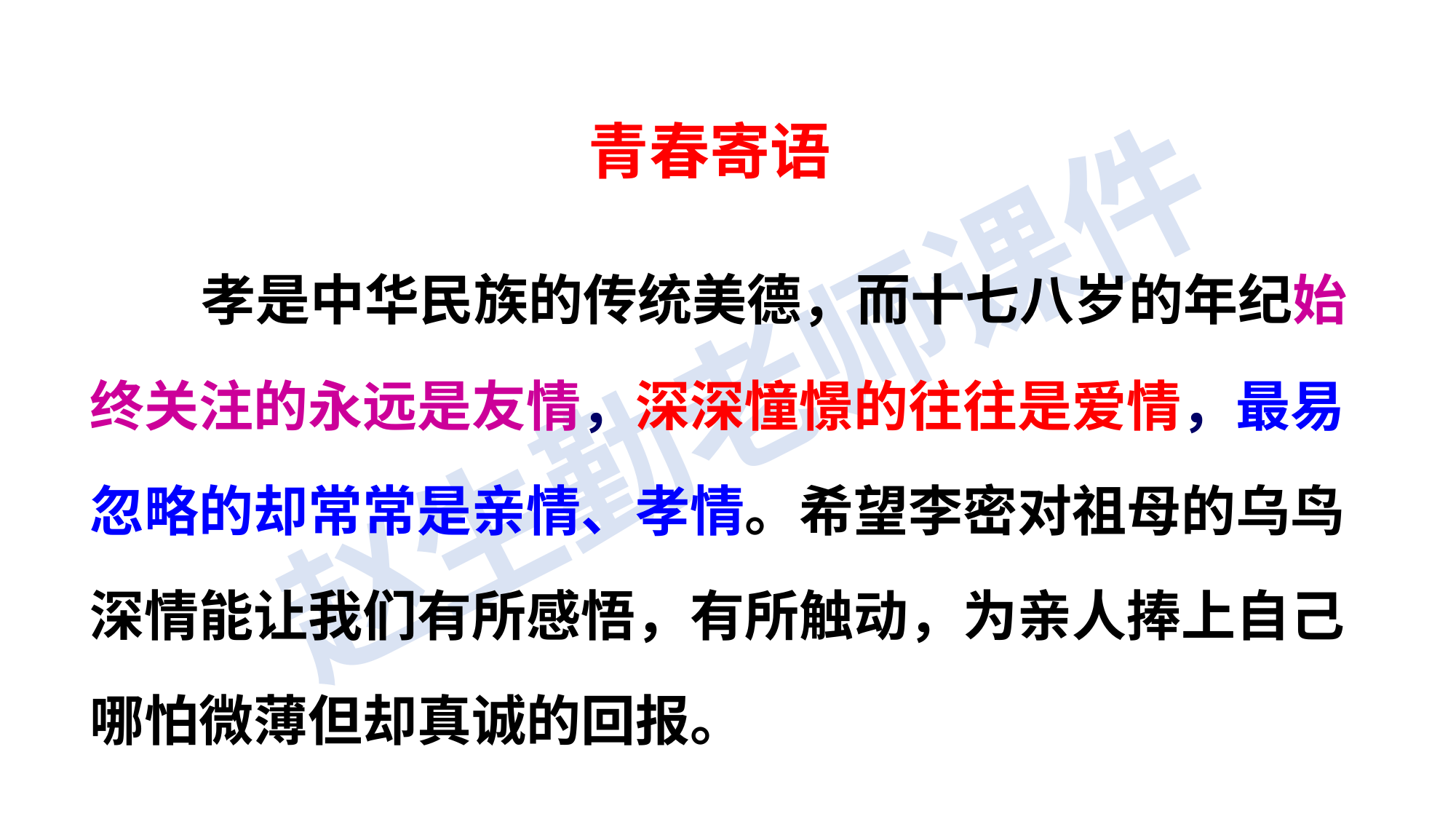

青春寄语
       孝是中华民族的传统美德，而十七八岁的年纪始终关注的永远是友情，深深憧憬的往往是爱情，最易忽略的却常常是亲情、孝情。希望李密对祖母的乌鸟深情能让我们有所感悟，有所触动，为亲人捧上自己哪怕微薄但却真诚的回报。